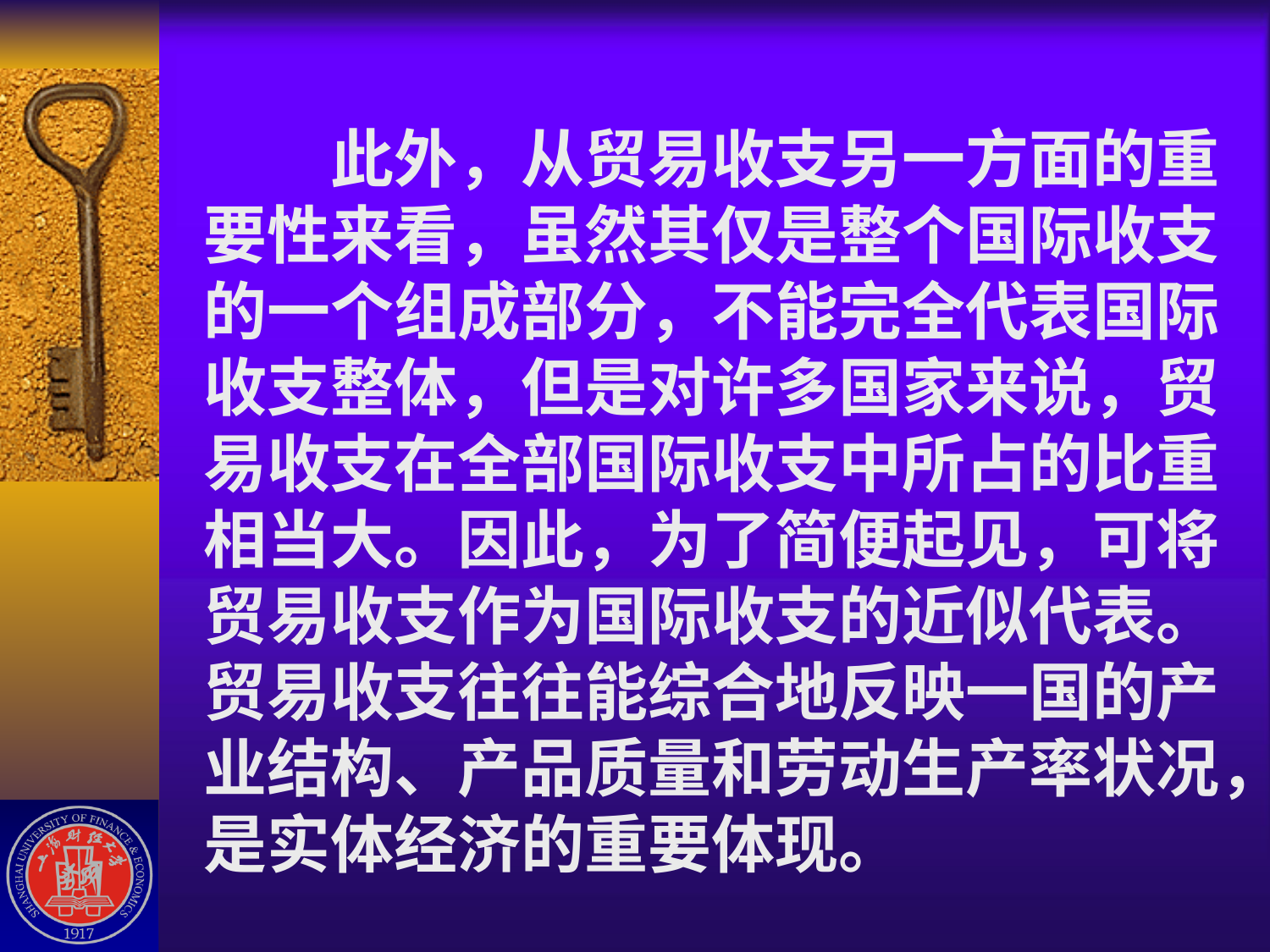

# 此外，从贸易收支另一方面的重要性来看，虽然其仅是整个国际收支的一个组成部分，不能完全代表国际收支整体，但是对许多国家来说，贸易收支在全部国际收支中所占的比重相当大。因此，为了简便起见，可将贸易收支作为国际收支的近似代表。贸易收支往往能综合地反映一国的产业结构、产品质量和劳动生产率状况，是实体经济的重要体现。